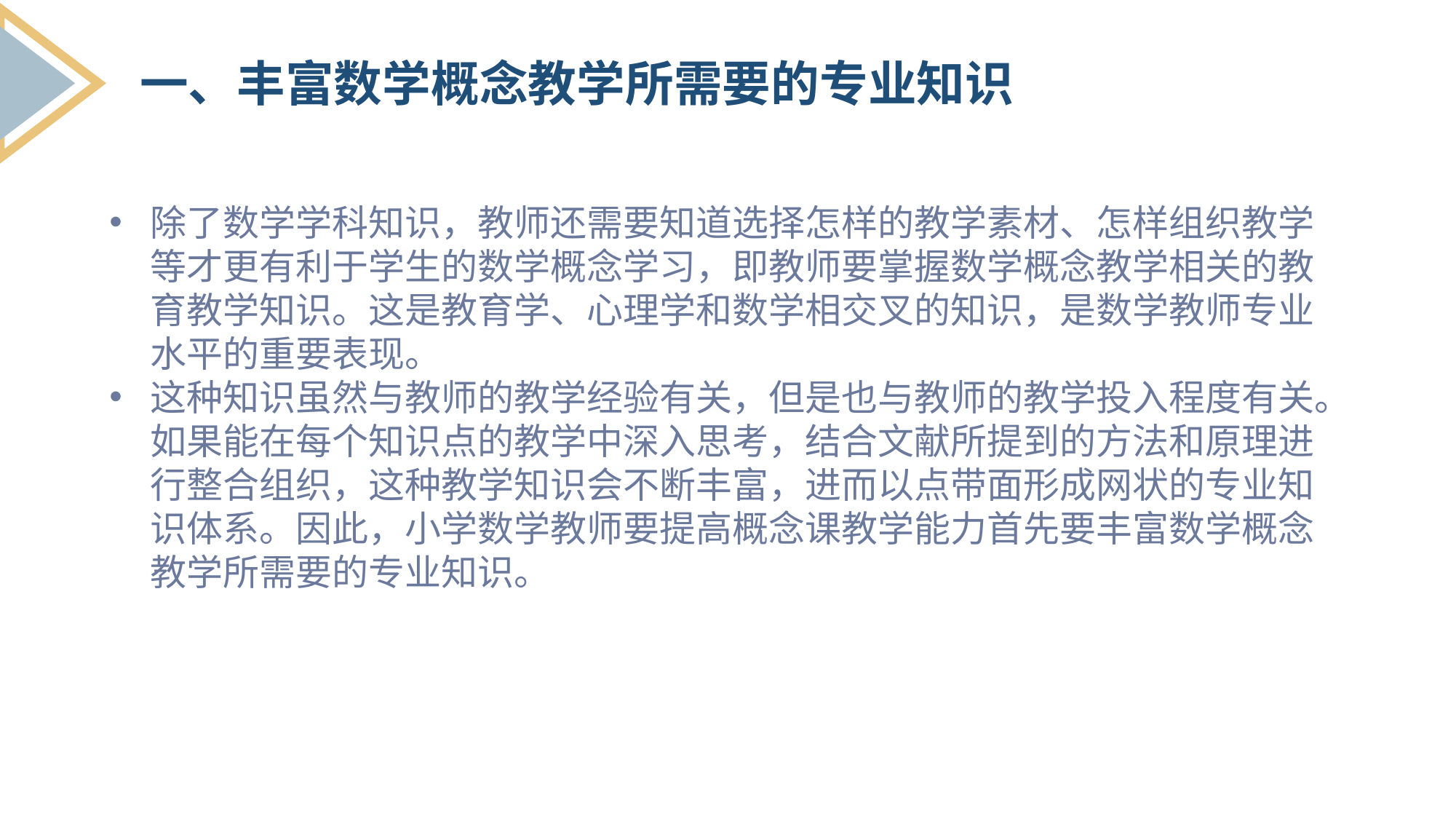

一、丰富数学概念教学所需要的专业知识
除了数学学科知识，教师还需要知道选择怎样的教学素材、怎样组织教学等才更有利于学生的数学概念学习，即教师要掌握数学概念教学相关的教育教学知识。这是教育学、心理学和数学相交叉的知识，是数学教师专业水平的重要表现。
这种知识虽然与教师的教学经验有关，但是也与教师的教学投入程度有关。如果能在每个知识点的教学中深入思考，结合文献所提到的方法和原理进行整合组织，这种教学知识会不断丰富，进而以点带面形成网状的专业知识体系。因此，小学数学教师要提高概念课教学能力首先要丰富数学概念教学所需要的专业知识。